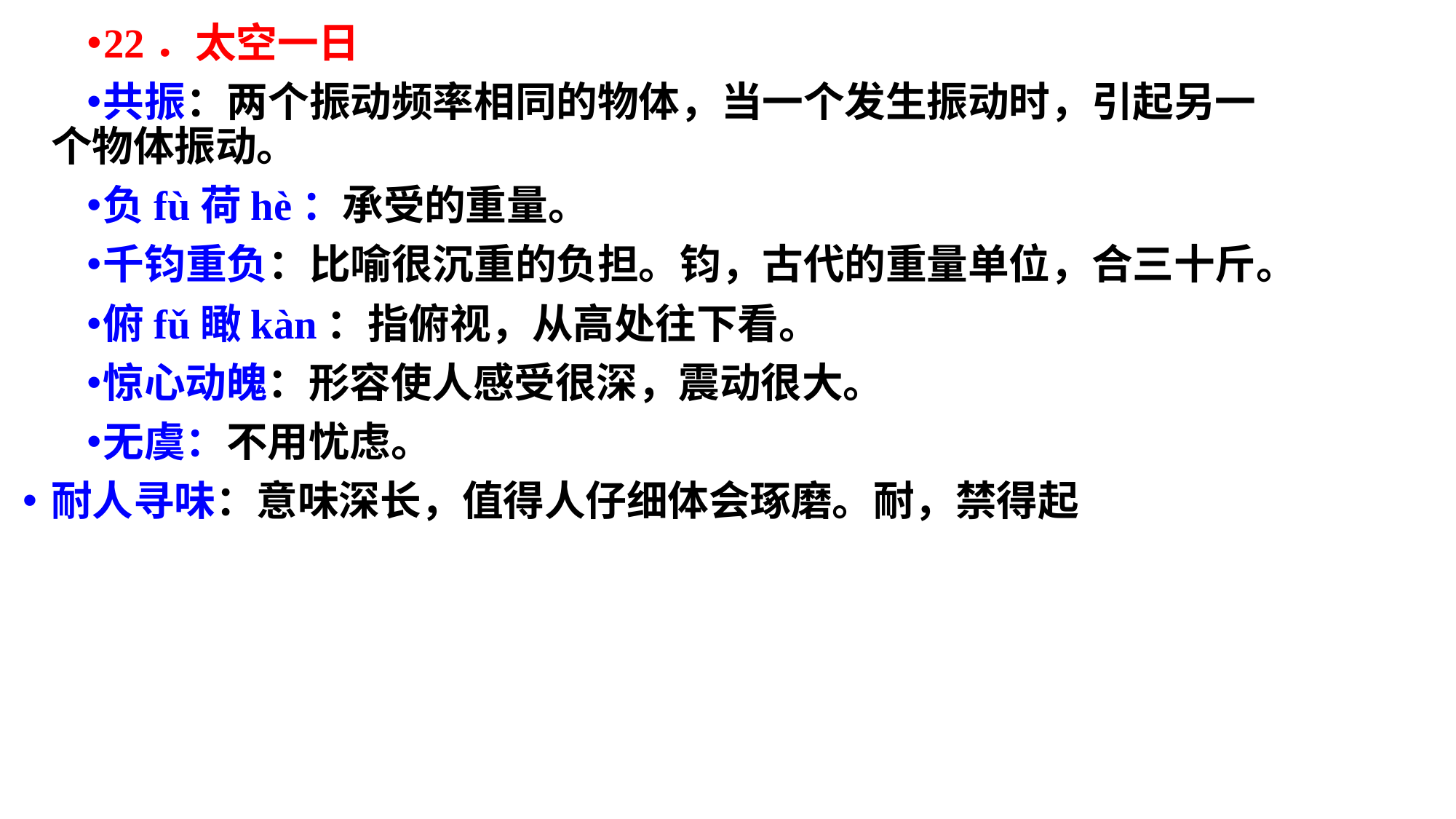

22．太空一日
共振：两个振动频率相同的物体，当一个发生振动时，引起另一个物体振动。
负fù荷hè：承受的重量。
千钧重负：比喻很沉重的负担。钧，古代的重量单位，合三十斤。
俯fǔ瞰kàn：指俯视，从高处往下看。
惊心动魄：形容使人感受很深，震动很大。
无虞：不用忧虑。
耐人寻味：意味深长，值得人仔细体会琢磨。耐，禁得起